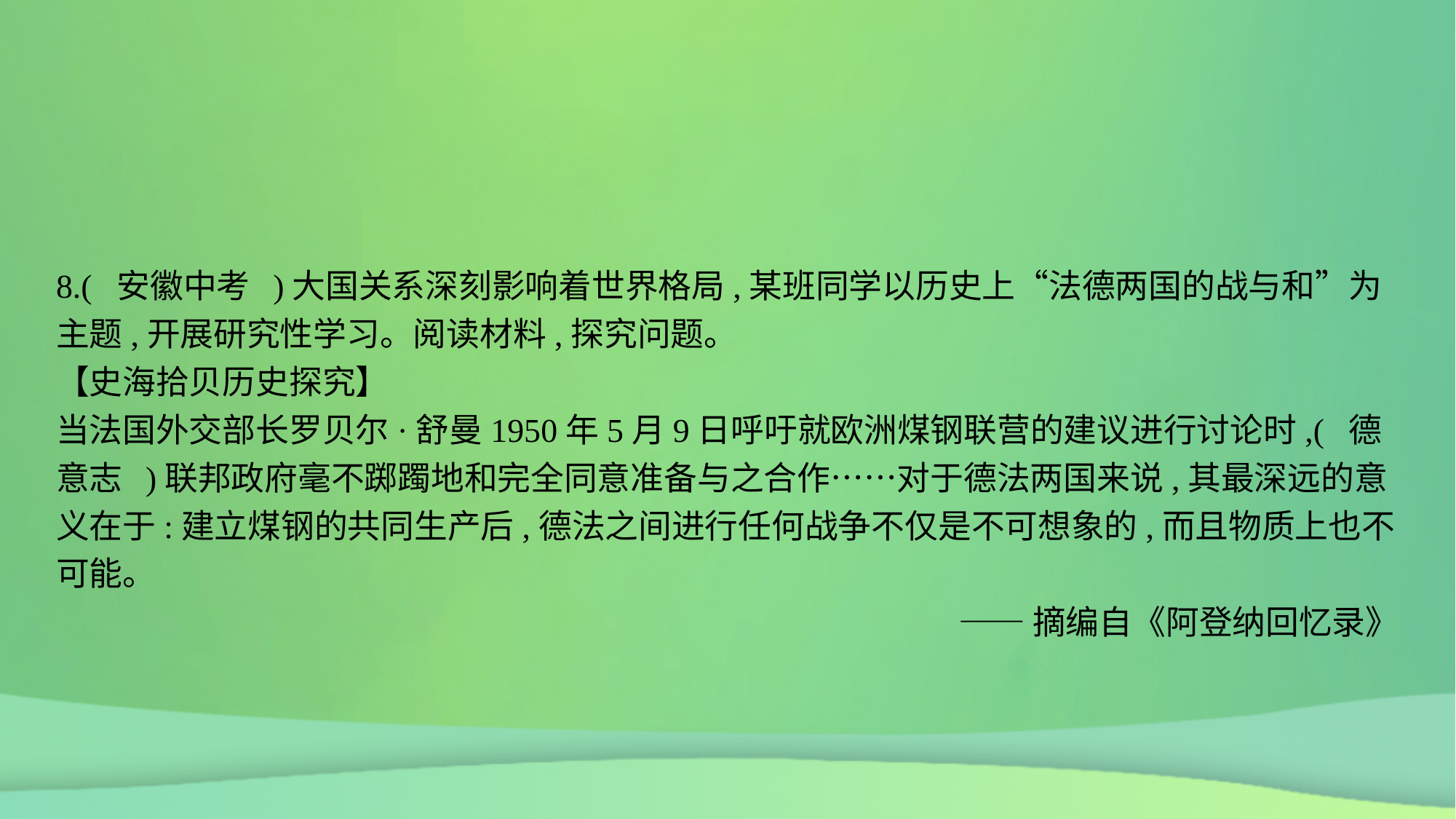

8.(  安徽中考  )大国关系深刻影响着世界格局,某班同学以历史上“法德两国的战与和”为主题,开展研究性学习。阅读材料,探究问题。
【史海拾贝历史探究】
当法国外交部长罗贝尔·舒曼1950年5月9日呼吁就欧洲煤钢联营的建议进行讨论时,(  德意志  )联邦政府毫不踯躅地和完全同意准备与之合作……对于德法两国来说,其最深远的意义在于:建立煤钢的共同生产后,德法之间进行任何战争不仅是不可想象的,而且物质上也不可能。
——摘编自《阿登纳回忆录》